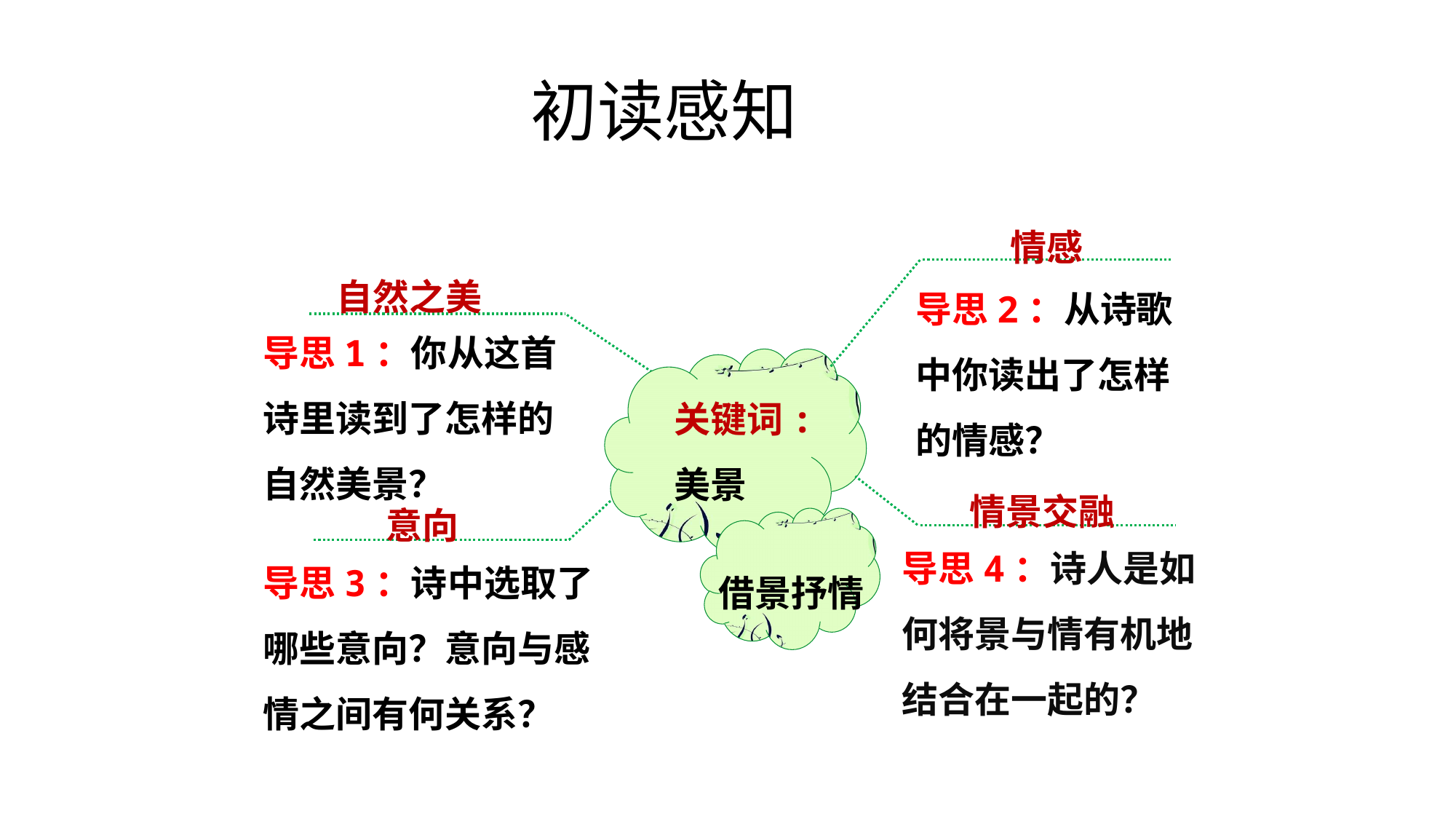

初读感知
情感
自然之美
导思2：从诗歌中你读出了怎样的情感？
导思1：你从这首诗里读到了怎样的自然美景？

关键词:
美景
情景交融
意向

导思4：诗人是如何将景与情有机地结合在一起的？
导思3：诗中选取了哪些意向？意向与感情之间有何关系？
借景抒情